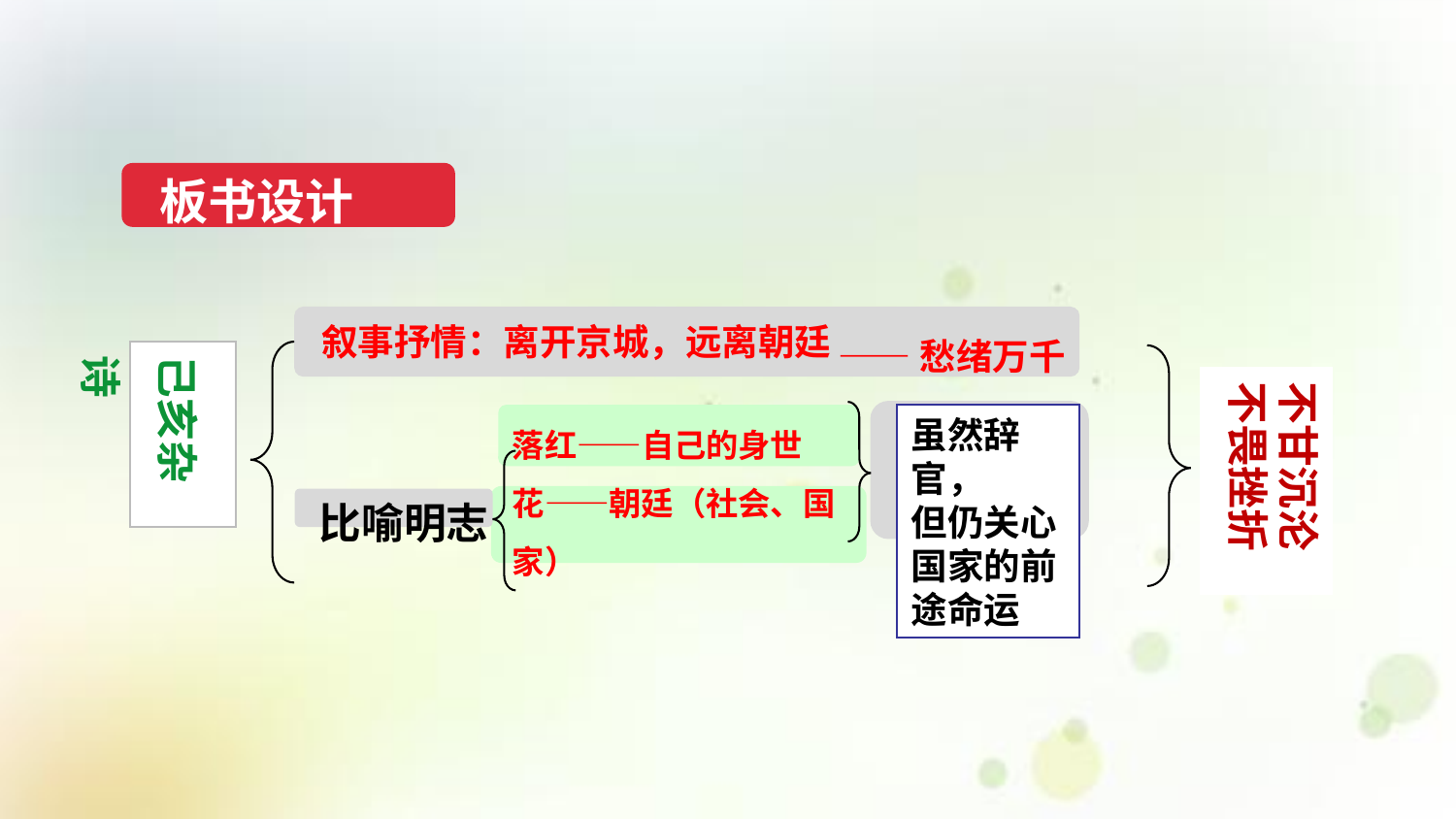

板书设计
——愁绪万千

叙事抒情：离开京城，远离朝廷
己亥杂诗

不甘沉沦
不畏挫折

虽然辞官，
但仍关心
国家的前
途命运
落红——自己的身世
花——朝廷（社会、国家）

比喻明志